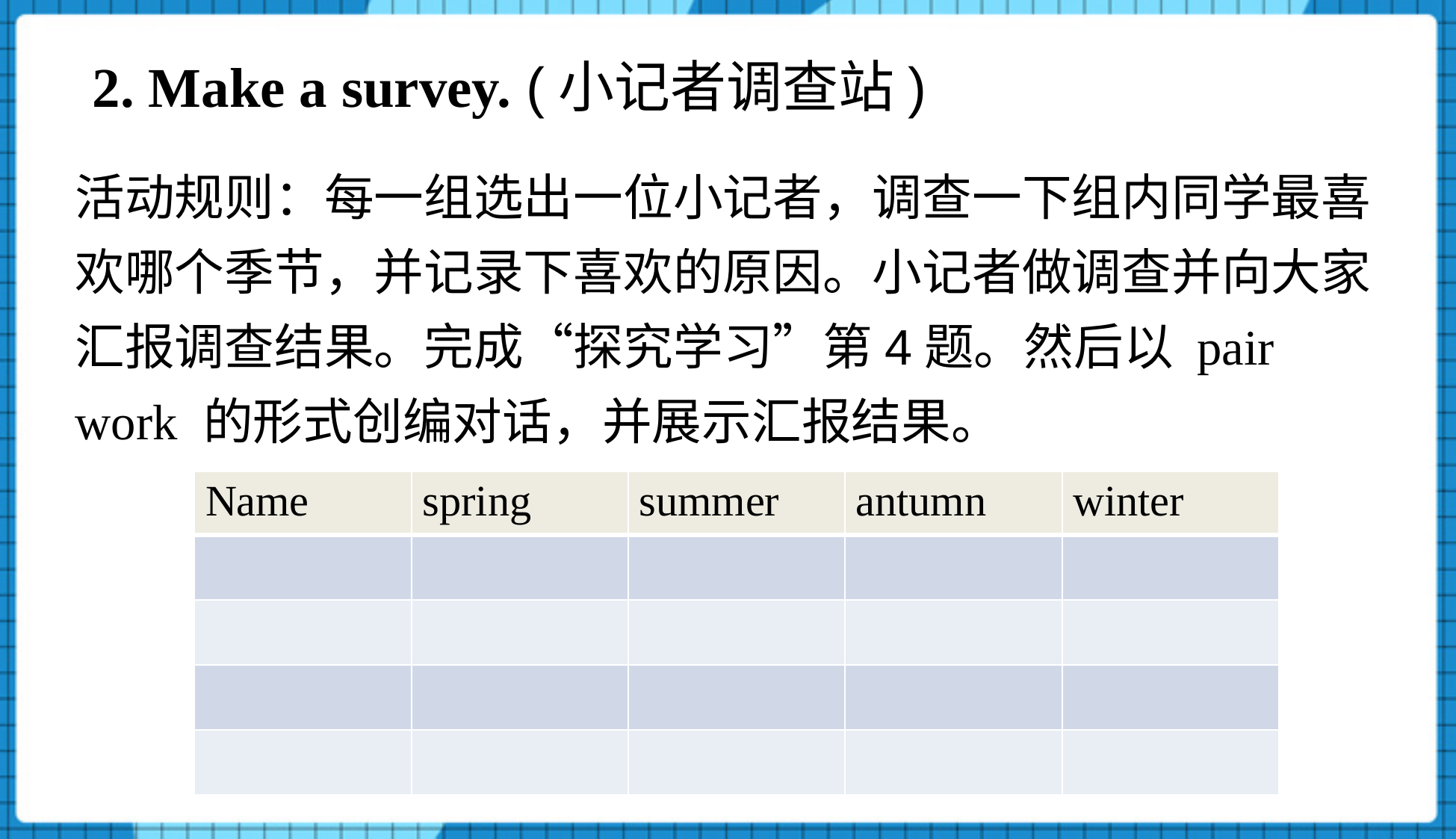

# 2. Make a survey. (小记者调查站)
活动规则：每一组选出一位小记者，调查一下组内同学最喜欢哪个季节，并记录下喜欢的原因。小记者做调查并向大家汇报调查结果。完成“探究学习”第4题。然后以 pair work 的形式创编对话，并展示汇报结果。
| Name | spring | summer | antumn | winter |
| --- | --- | --- | --- | --- |
|  |  |  |  |  |
|  |  |  |  |  |
|  |  |  |  |  |
|  |  |  |  |  |